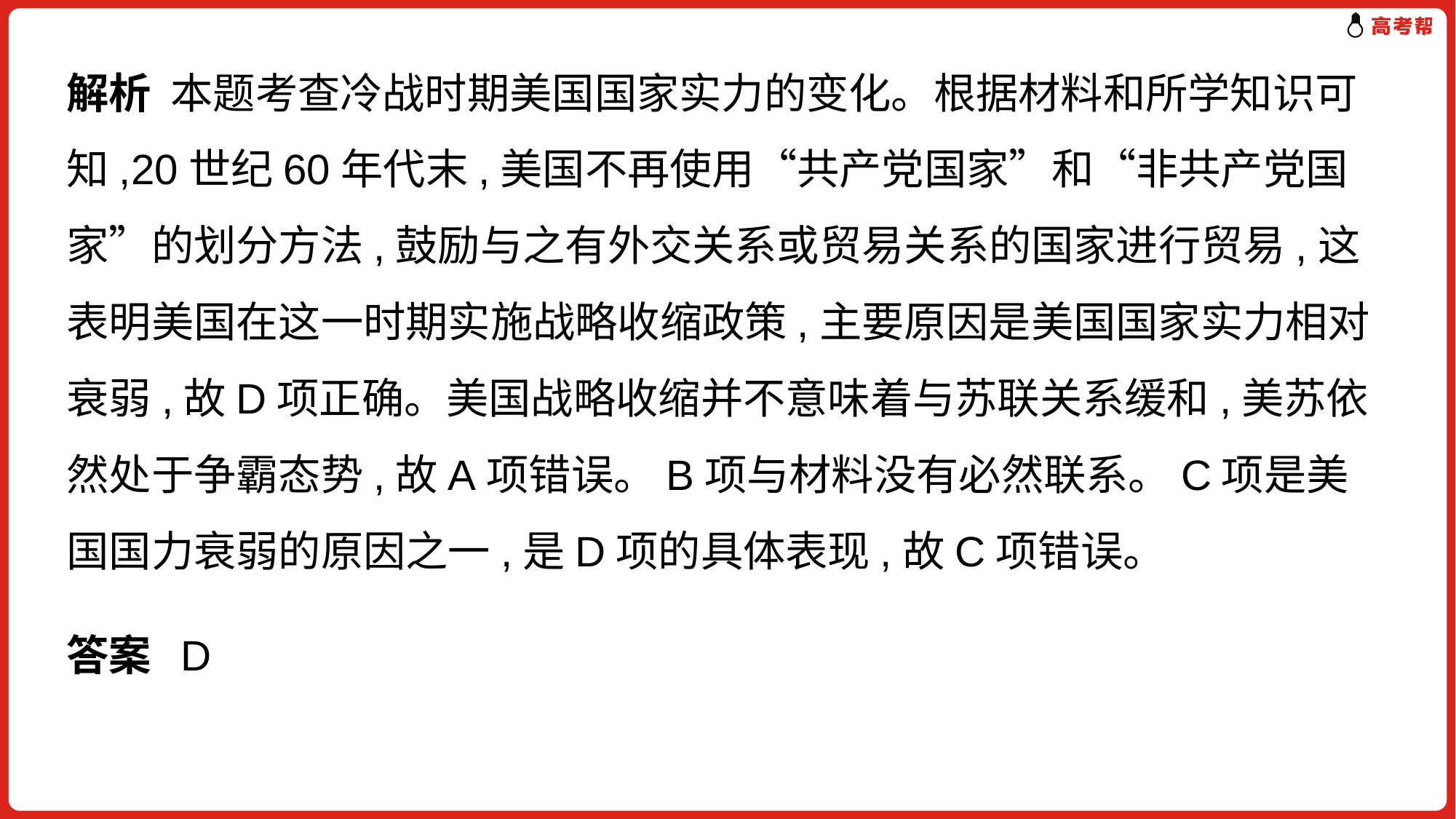

解析  本题考查冷战时期美国国家实力的变化。根据材料和所学知识可知,20世纪60年代末,美国不再使用“共产党国家”和“非共产党国家”的划分方法,鼓励与之有外交关系或贸易关系的国家进行贸易,这表明美国在这一时期实施战略收缩政策,主要原因是美国国家实力相对衰弱,故D项正确。美国战略收缩并不意味着与苏联关系缓和,美苏依然处于争霸态势,故A项错误。B项与材料没有必然联系。C项是美国国力衰弱的原因之一,是D项的具体表现,故C项错误。
答案  D